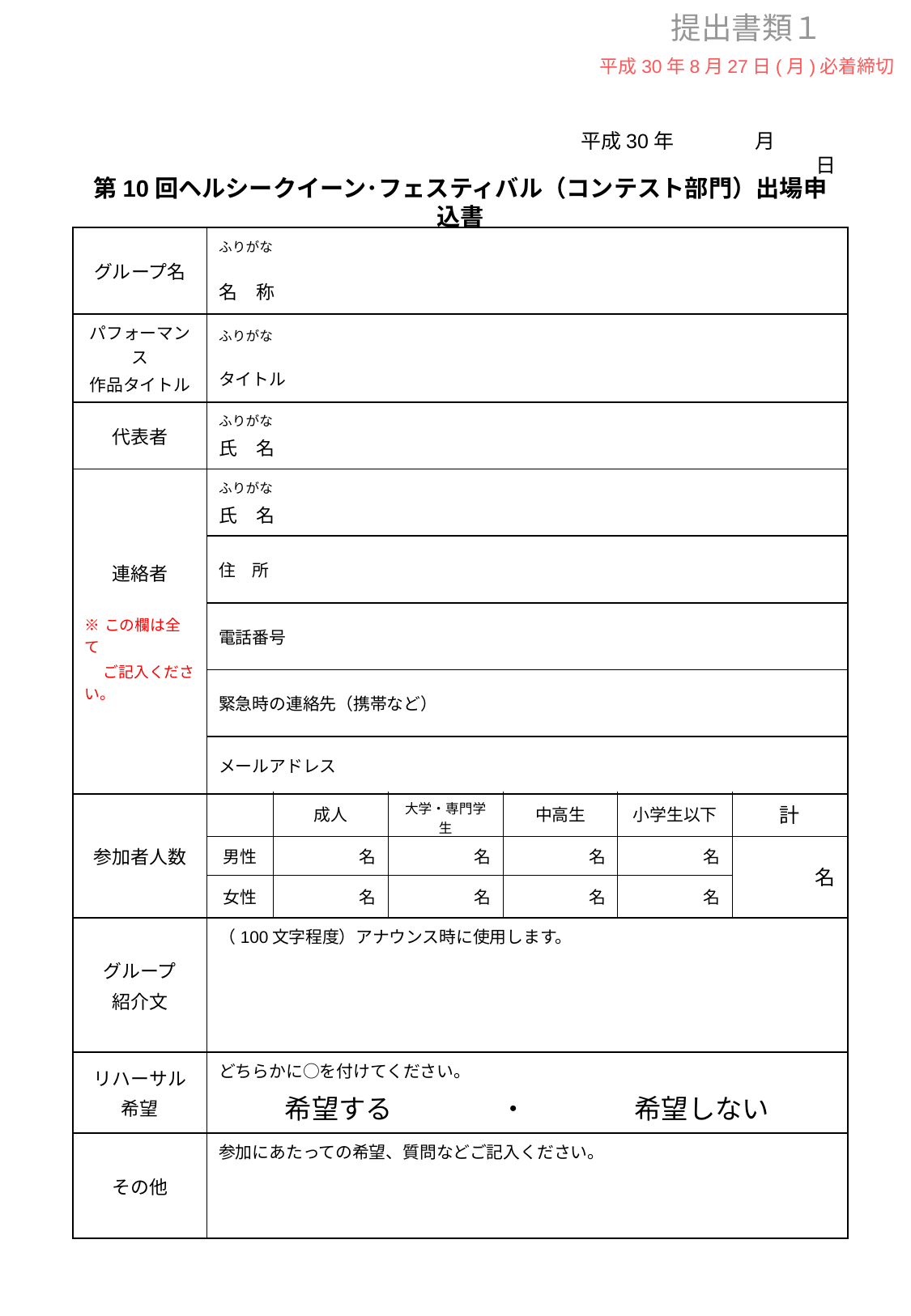

提出書類１
平成30年8月27日(月)必着締切
平成30年　　　　月　　　　　日
第10回ヘルシークイーン･フェスティバル（コンテスト部門）出場申込書
| グループ名 | ふりがな 名　称 |
| --- | --- |
| パフォーマンス 作品タイトル | ふりがな タイトル |
| 代表者 | ふりがな 氏　名 |
| 連絡者 ※この欄は全て 　 ご記入ください。 | ふりがな 氏　名 |
|  | 住　所 |
|  | 電話番号 |
|  | 緊急時の連絡先（携帯など） |
|  | メールアドレス |
| 参加者人数 |  |
| グループ 紹介文 | （100文字程度）アナウンス時に使用します。 |
| リハーサル 希望 | どちらかに○を付けてください。 希望する　　　　・　　　　希望しない |
| その他 | 参加にあたっての希望、質問などご記入ください。 |
|  | 成人 | 大学・専門学生 | 中高生 | 小学生以下 | 計 |
| --- | --- | --- | --- | --- | --- |
| 男性 | 名 | 名 | 名 | 名 | 名 |
| 女性 | 名 | 名 | 名 | 名 |  |